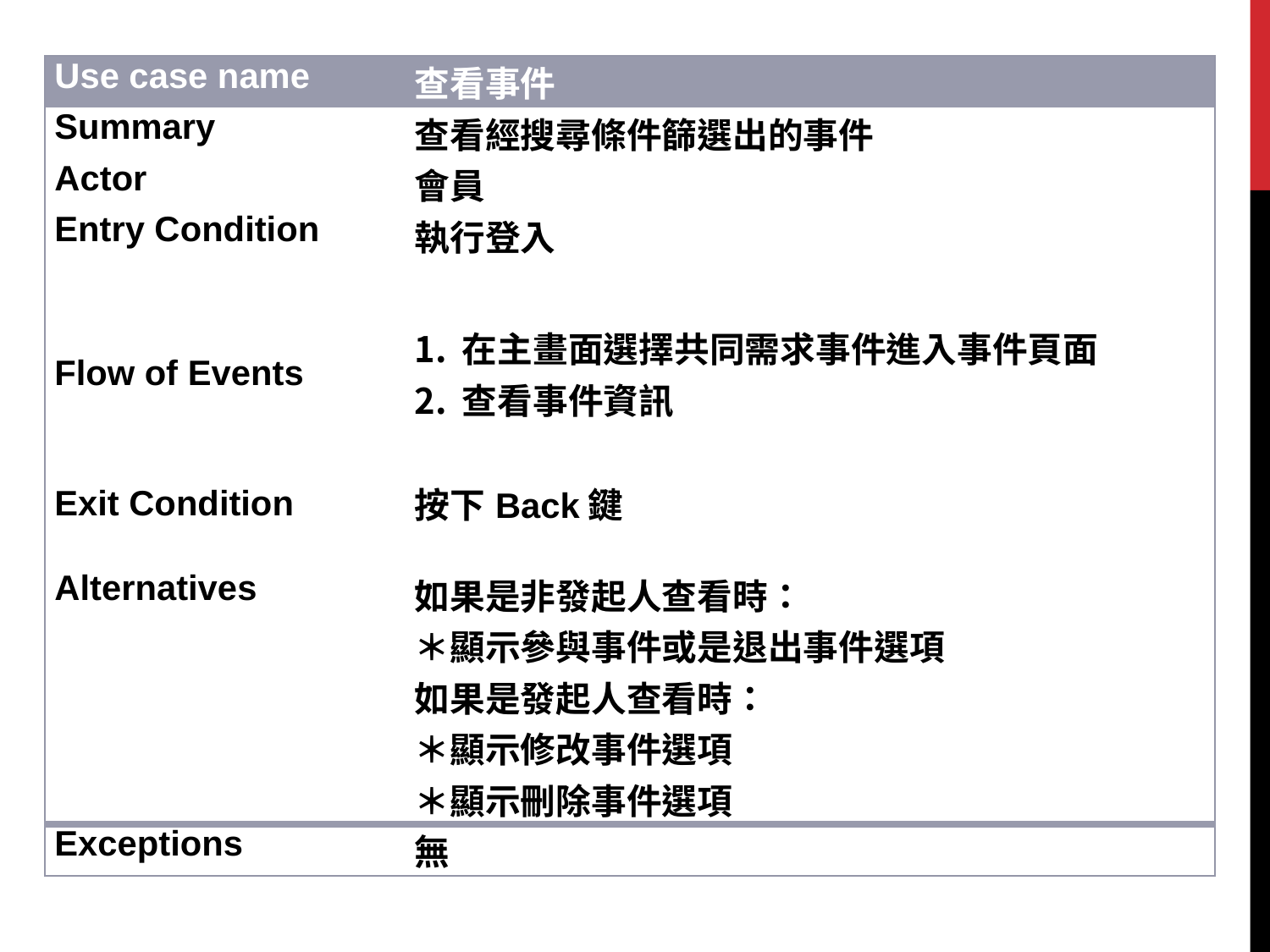

| Use case name | 查看事件 |
| --- | --- |
| Summary | 查看經搜尋條件篩選出的事件 |
| Actor | 會員 |
| Entry Condition | 執行登入 |
| Flow of Events | 在主畫面選擇共同需求事件進入事件頁面 查看事件資訊 |
| Exit Condition | 按下Back鍵 |
| Alternatives | 如果是非發起人查看時： ＊顯示參與事件或是退出事件選項 如果是發起人查看時： ＊顯示修改事件選項 ＊顯示刪除事件選項 |
| Exceptions | 無 |